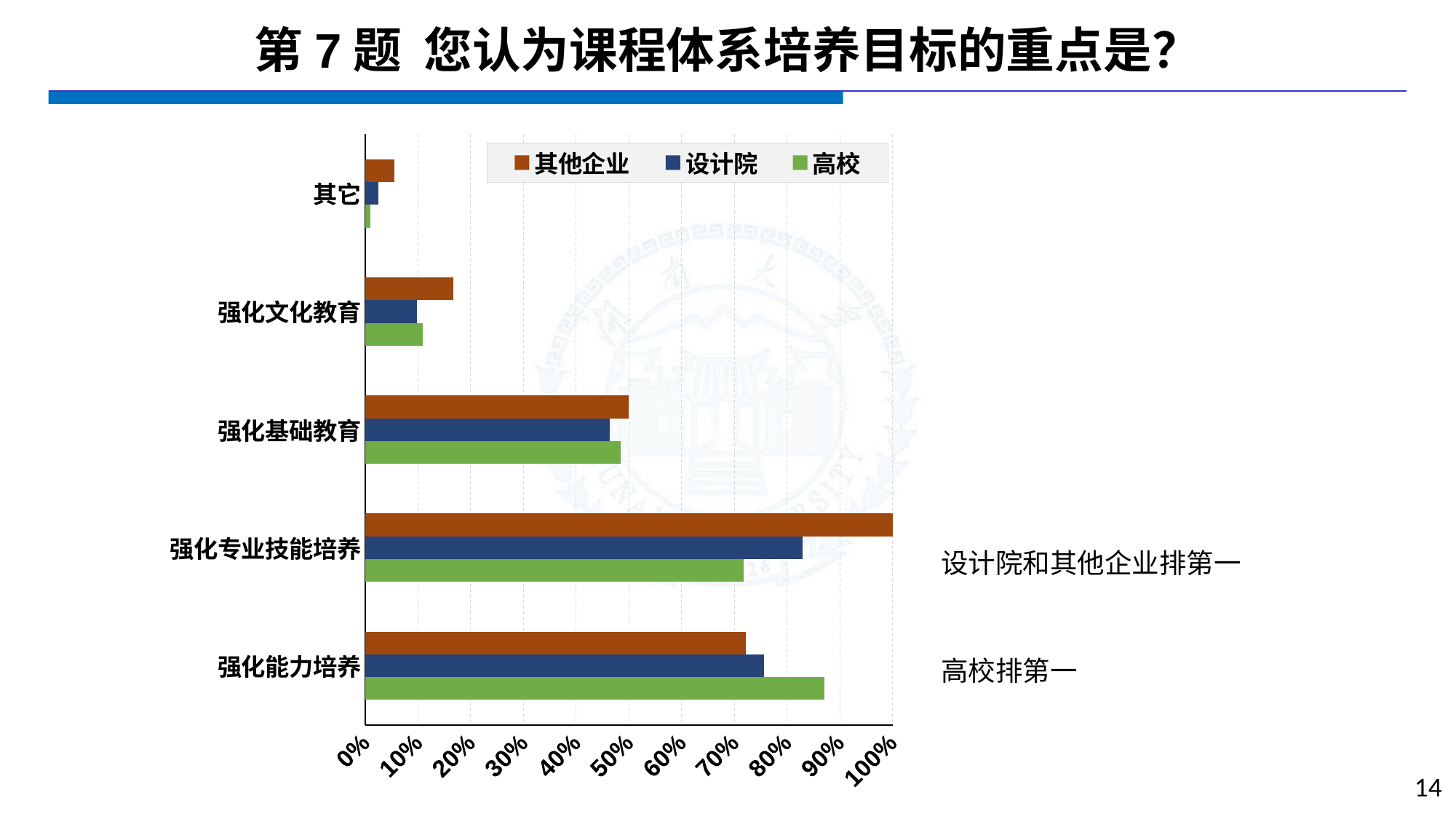

# 第7题  您认为课程体系培养目标的重点是？

### Chart

| Category | 高校 | 设计院 | 其他企业 |
|---|---|---|---|
| 强化能力培养 | 0.8713 | 0.7561 | 0.7222 |
| 强化专业技能培养 | 0.7178 | 0.8293 | 1.0 |
| 强化基础教育 | 0.4851 | 0.4634 | 0.5 |
| 强化文化教育 | 0.1089 | 0.0976 | 0.1667 |
| 其它 | 0.0099 | 0.0244 | 0.0556 |
设计院和其他企业排第一
高校排第一
14